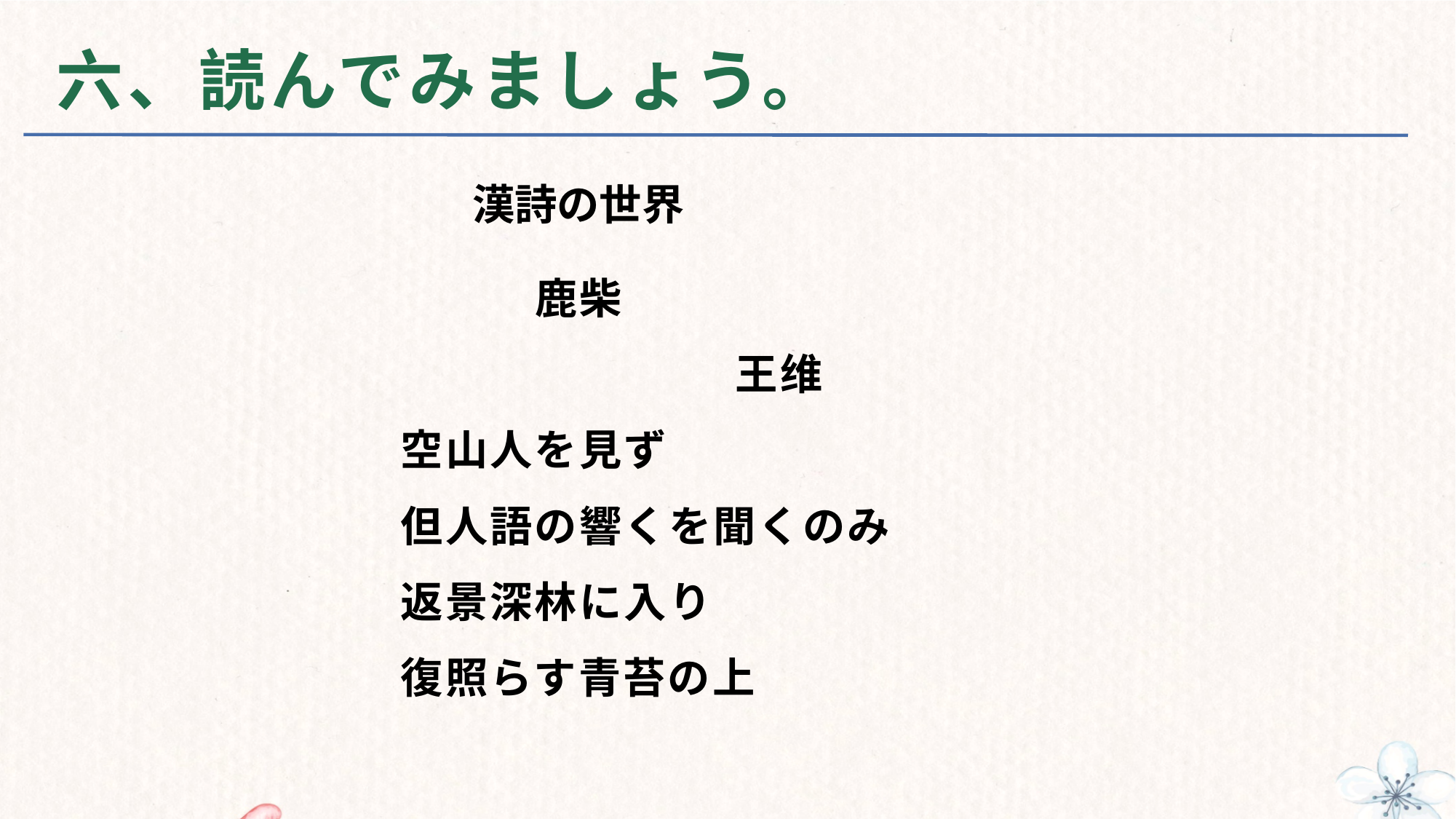

# 六、読んでみましょう。
漢詩の世界
　　　　　　　　　　鹿柴
 　　　　　　　　　　　　　　王维
　　　　　　　空山人を見ず
　　　　　　　但人語の響くを聞くのみ
　　　　　　　返景深林に入り
　　　　　　　復照らす青苔の上